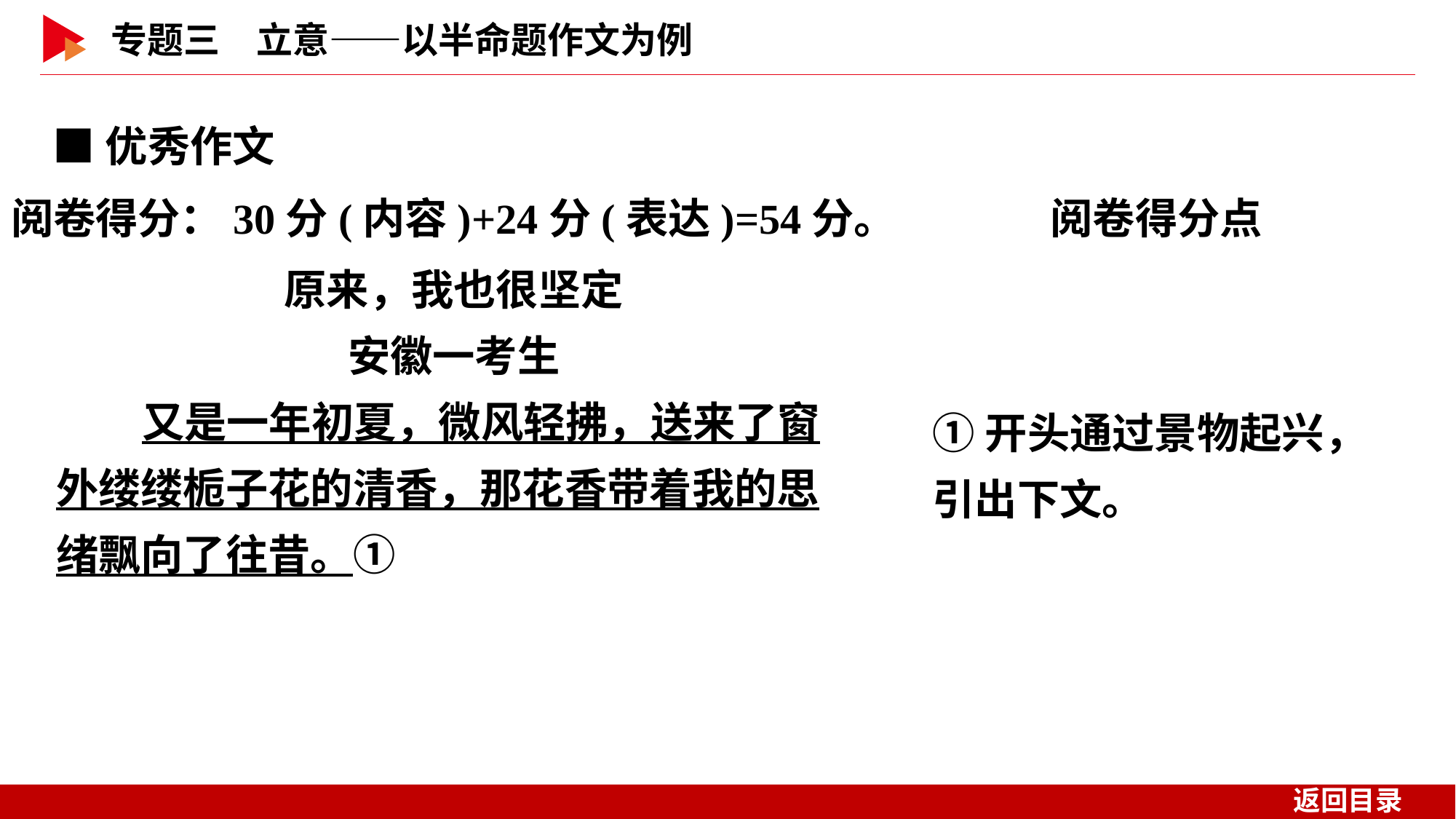

■优秀作文
阅卷得分点
阅卷得分：30分(内容)+24分(表达)=54分。
原来，我也很坚定
安徽一考生
又是一年初夏，微风轻拂，送来了窗外缕缕栀子花的清香，那花香带着我的思绪飘向了往昔。①
①开头通过景物起兴，引出下文。